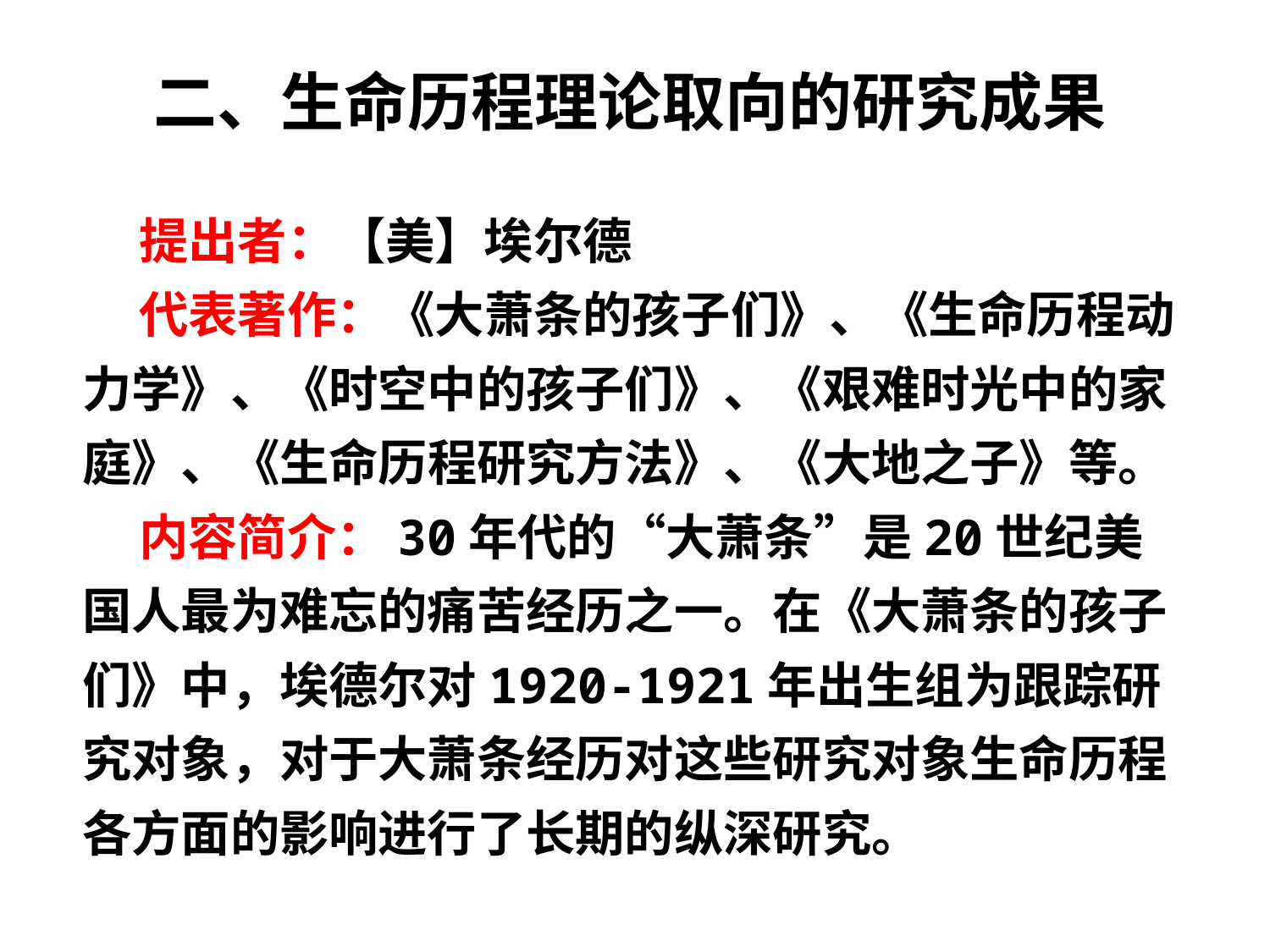

二、生命历程理论取向的研究成果
    提出者：【美】埃尔德
    代表著作：《大萧条的孩子们》、《生命历程动力学》、《时空中的孩子们》、《艰难时光中的家庭》、《生命历程研究方法》、《大地之子》等。
    内容简介：30年代的“大萧条”是20世纪美国人最为难忘的痛苦经历之一。在《大萧条的孩子们》中，埃德尔对1920-1921年出生组为跟踪研究对象，对于大萧条经历对这些研究对象生命历程各方面的影响进行了长期的纵深研究。